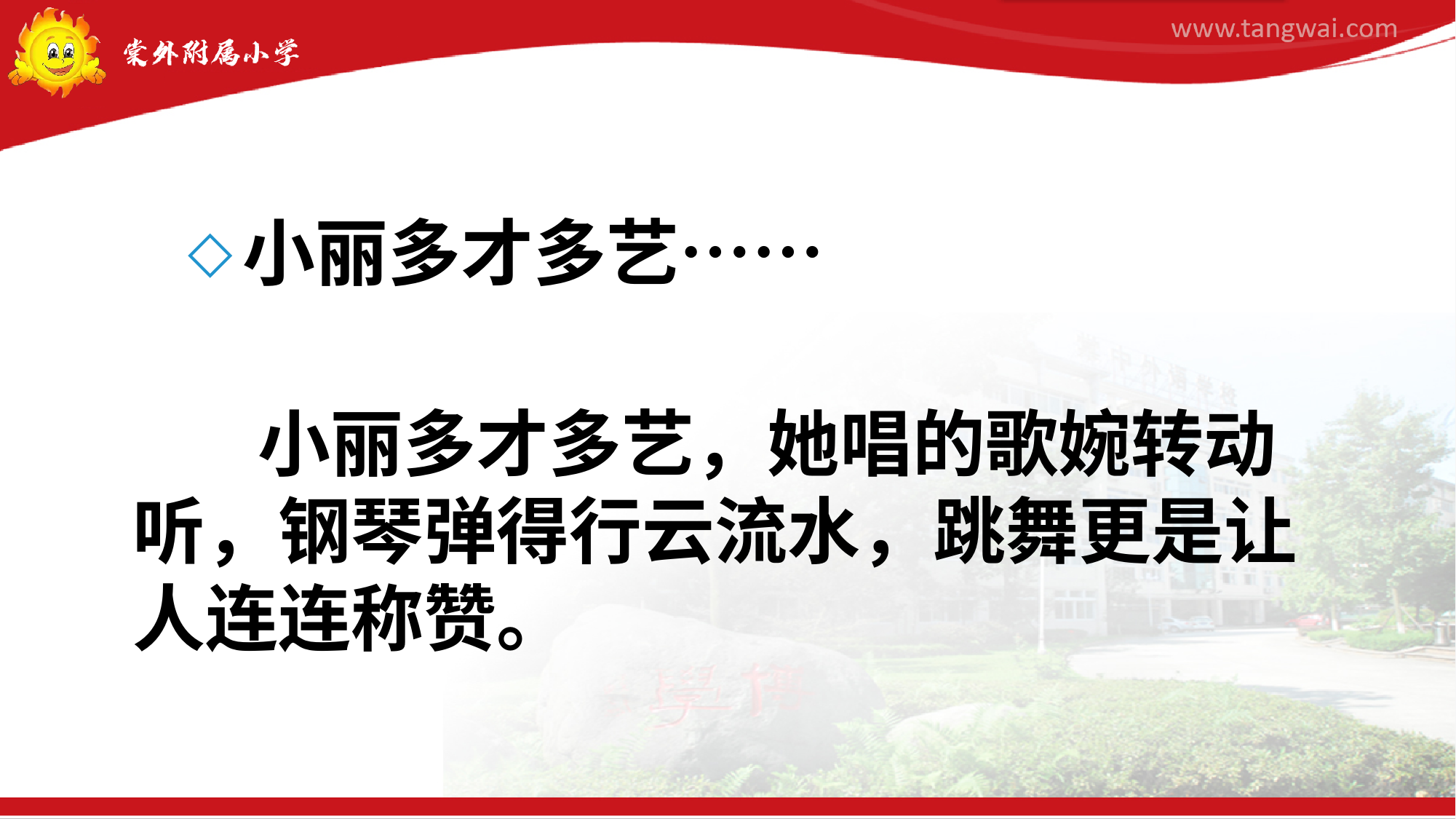

小丽多才多艺……
  小丽多才多艺，她唱的歌婉转动听，钢琴弹得行云流水，跳舞更是让人连连称赞。